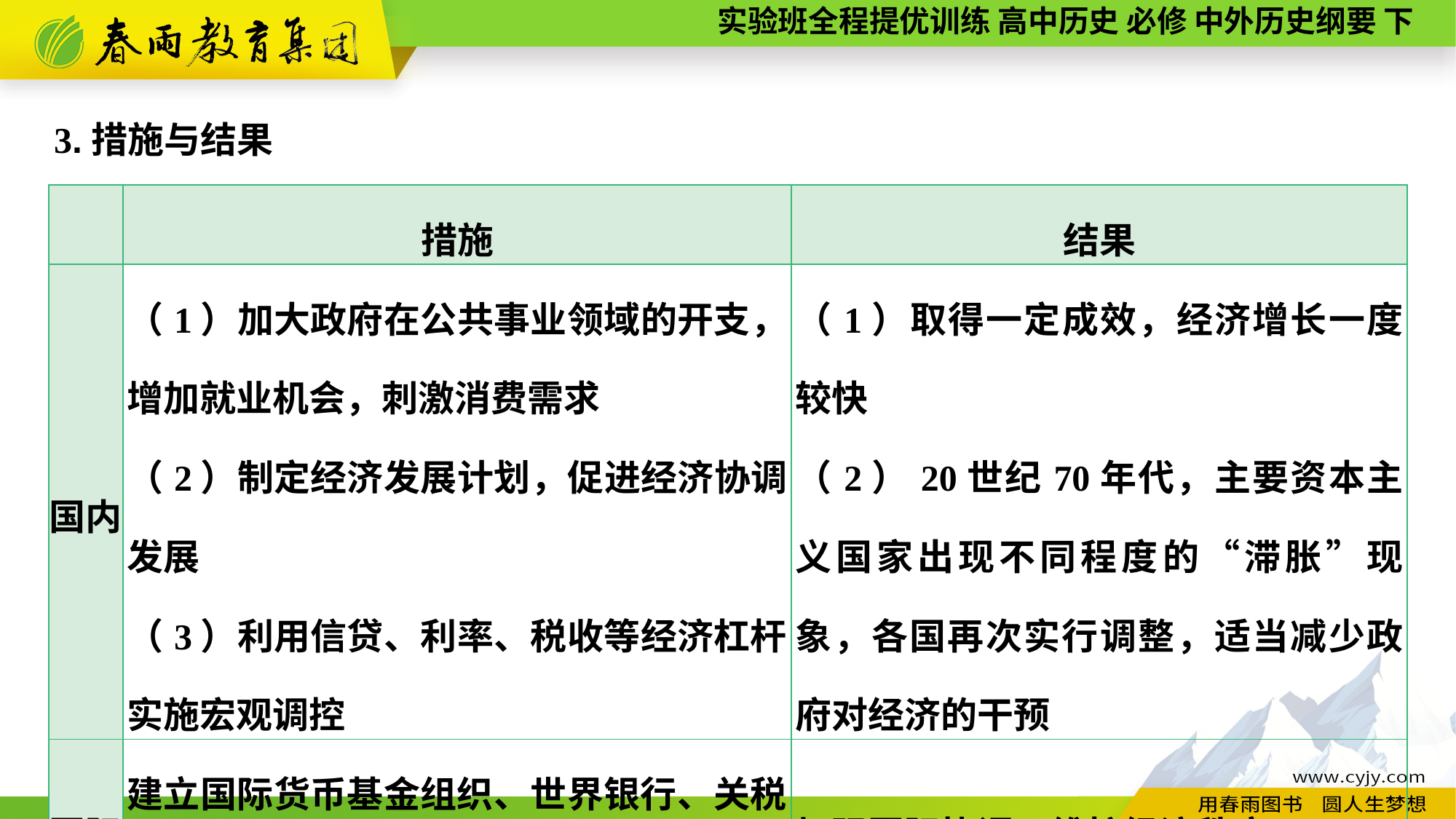

3.措施与结果
|  | 措施 | 结果 |
| --- | --- | --- |
| 国内 | （1）加大政府在公共事业领域的开支，增加就业机会，刺激消费需求 （2）制定经济发展计划，促进经济协调发展 （3）利用信贷、利率、税收等经济杠杆实施宏观调控 | （1）取得一定成效，经济增长一度较快 （2）20世纪70年代，主要资本主义国家出现不同程度的“滞胀”现象，各国再次实行调整，适当减少政府对经济的干预 |
| 国际 | 建立国际货币基金组织、世界银行、关税与贸易总协定等国际经济组织 | 加强国际协调，维护经济秩序 |